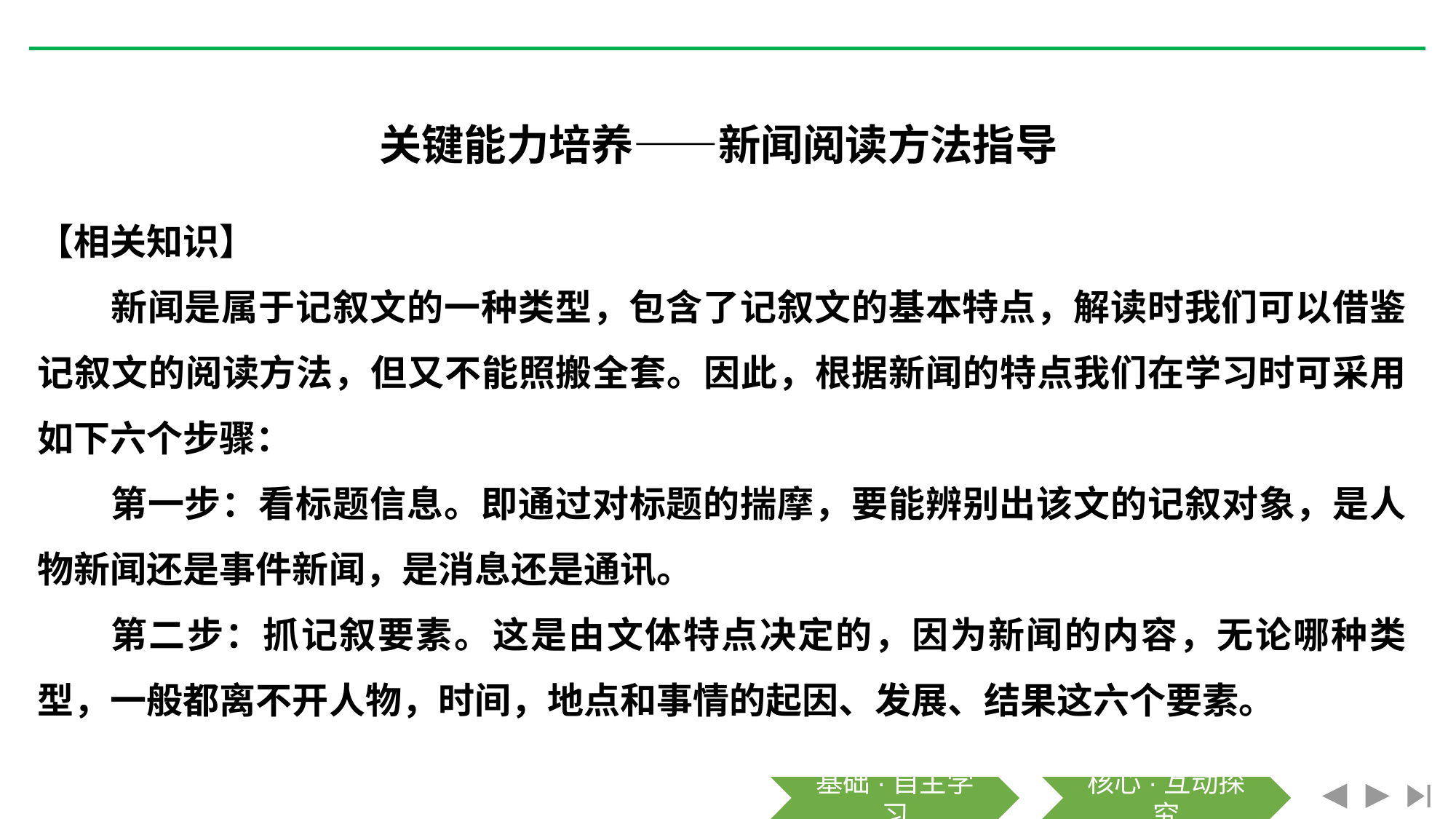

关键能力培养——新闻阅读方法指导
【相关知识】
新闻是属于记叙文的一种类型，包含了记叙文的基本特点，解读时我们可以借鉴记叙文的阅读方法，但又不能照搬全套。因此，根据新闻的特点我们在学习时可采用如下六个步骤：
第一步：看标题信息。即通过对标题的揣摩，要能辨别出该文的记叙对象，是人物新闻还是事件新闻，是消息还是通讯。
第二步：抓记叙要素。这是由文体特点决定的，因为新闻的内容，无论哪种类型，一般都离不开人物，时间，地点和事情的起因、发展、结果这六个要素。